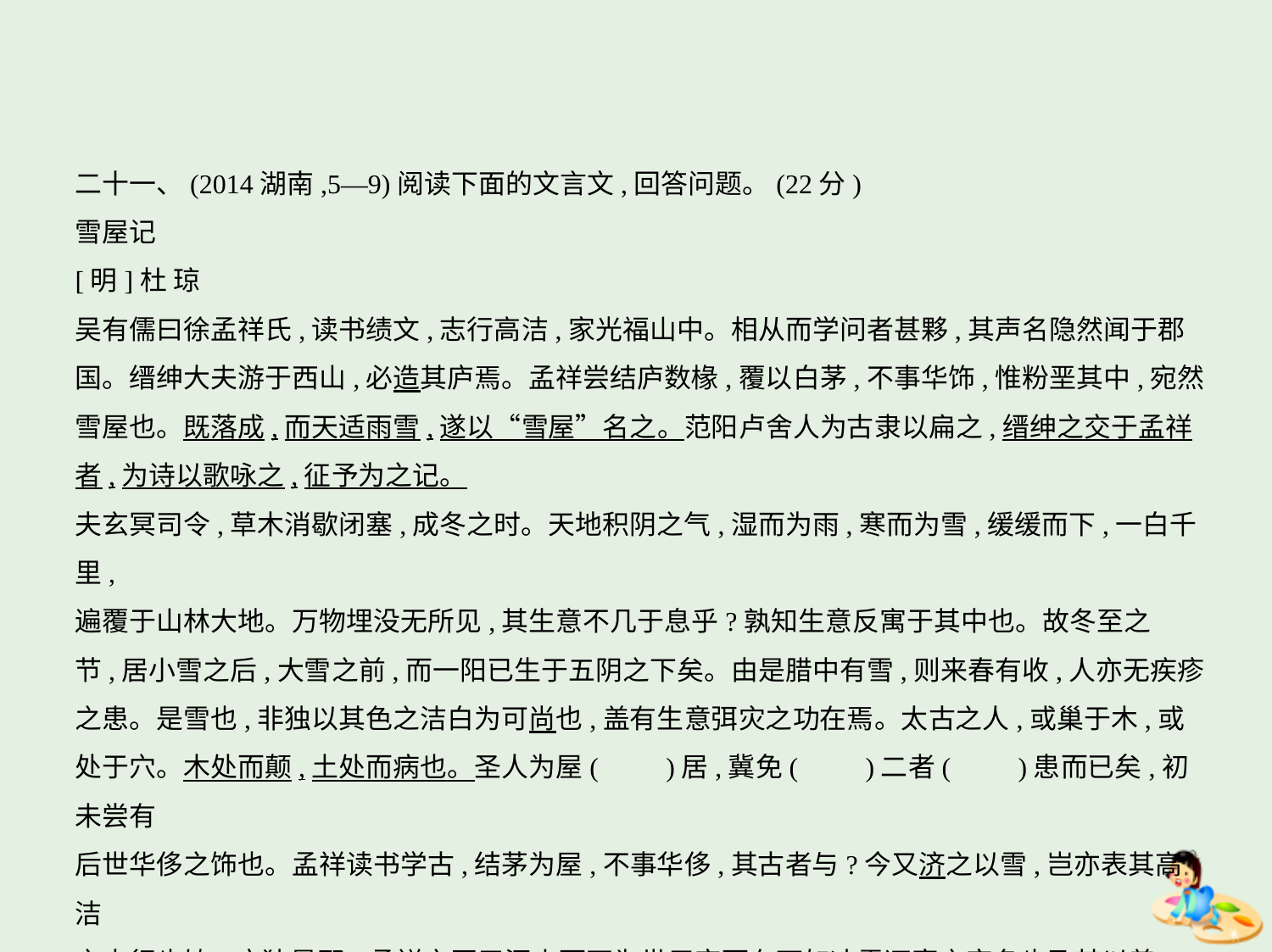

二十一、(2014湖南,5—9)阅读下面的文言文,回答问题。(22分)
雪屋记
[明]杜 琼
吴有儒曰徐孟祥氏,读书绩文,志行高洁,家光福山中。相从而学问者甚夥,其声名隐然闻于郡
国。缙绅大夫游于西山,必造其庐焉。孟祥尝结庐数椽,覆以白茅,不事华饰,惟粉垩其中,宛然
雪屋也。既落成,而天适雨雪,遂以“雪屋”名之。范阳卢舍人为古隶以扁之,缙绅之交于孟祥
者,为诗以歌咏之,征予为之记。
夫玄冥司令,草木消歇闭塞,成冬之时。天地积阴之气,湿而为雨,寒而为雪,缓缓而下,一白千里,
遍覆于山林大地。万物埋没无所见,其生意不几于息乎?孰知生意反寓于其中也。故冬至之
节,居小雪之后,大雪之前,而一阳已生于五阴之下矣。由是腊中有雪,则来春有收,人亦无疾疹
之患。是雪也,非独以其色之洁白为可尚也,盖有生意弭灾之功在焉。太古之人,或巢于木,或
处于穴。木处而颠,土处而病也。圣人为屋(　　)居,冀免(　　)二者(　　)患而已矣,初未尝有
后世华侈之饰也。孟祥读书学古,结茅为屋,不事华侈,其古者与?今又济之以雪,岂亦表其高洁
之志行也欤?宁独是邪?孟祥之匿于深山而不为世用穷而在下如冰雪冱寒之穷冬也及其以善